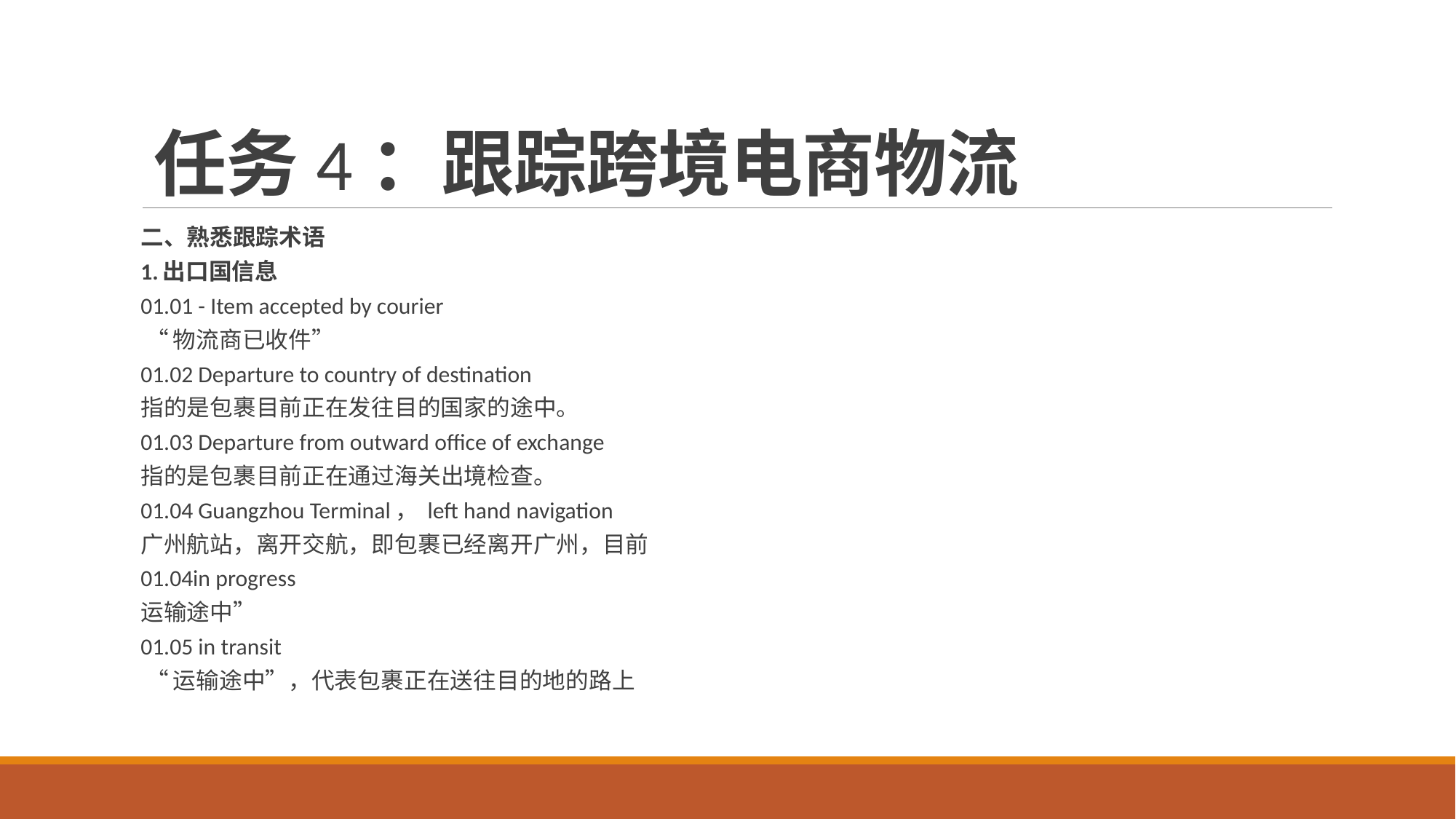

任务4：跟踪跨境电商物流
二、熟悉跟踪术语
1.出口国信息
01.01 - Item accepted by courier
 “物流商已收件”
01.02 Departure to country of destination
指的是包裹目前正在发往目的国家的途中。
01.03 Departure from outward office of exchange
指的是包裹目前正在通过海关出境检查。
01.04 Guangzhou Terminal， left hand navigation
广州航站，离开交航，即包裹已经离开广州，目前
01.04in progress
运输途中”
01.05 in transit
 “运输途中”，代表包裹正在送往目的地的路上